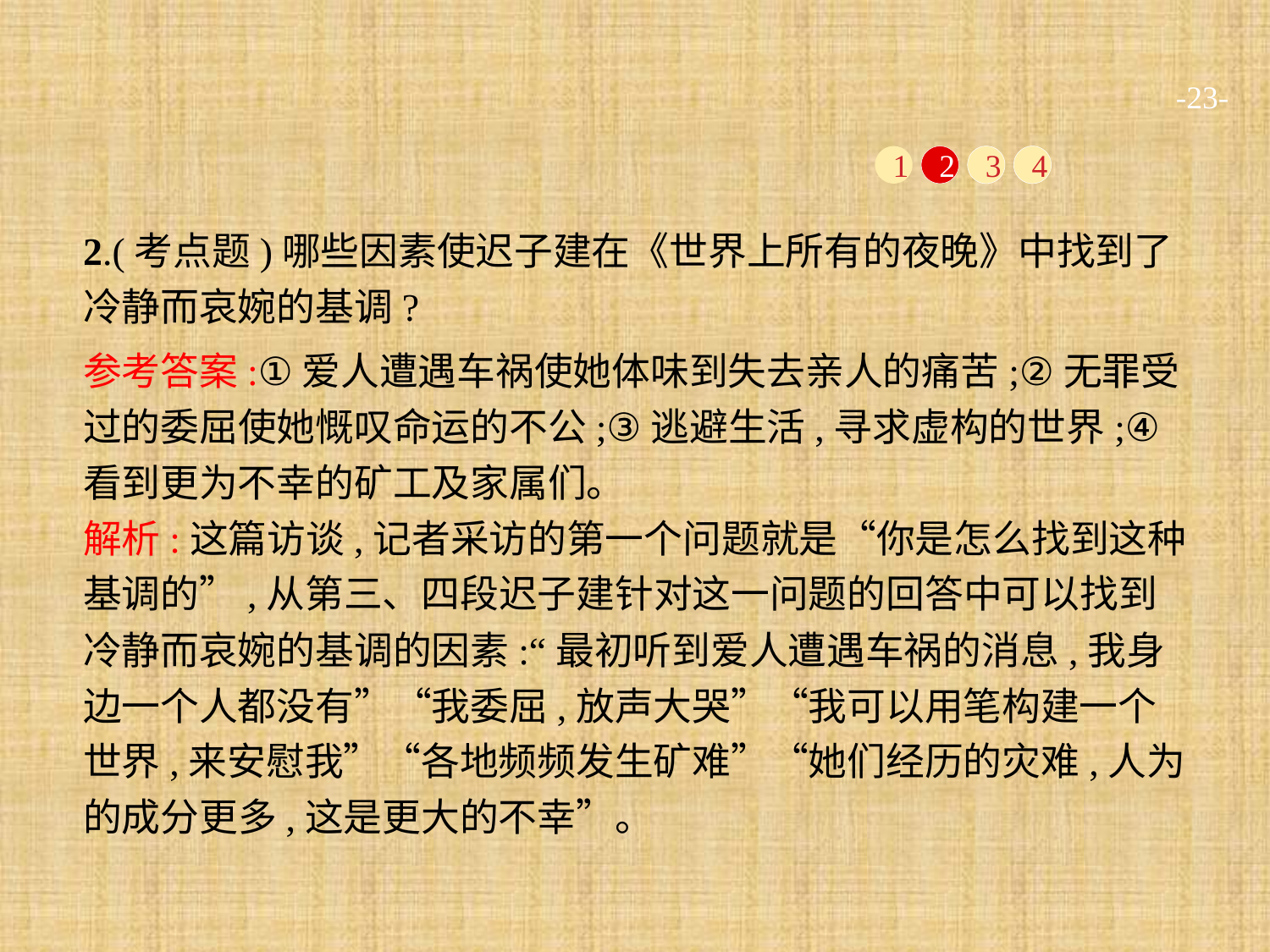

-23-
1
2
3
4
2.(考点题)哪些因素使迟子建在《世界上所有的夜晚》中找到了冷静而哀婉的基调?
参考答案:①爱人遭遇车祸使她体味到失去亲人的痛苦;②无罪受过的委屈使她慨叹命运的不公;③逃避生活,寻求虚构的世界;④看到更为不幸的矿工及家属们。
解析:这篇访谈,记者采访的第一个问题就是“你是怎么找到这种基调的”,从第三、四段迟子建针对这一问题的回答中可以找到冷静而哀婉的基调的因素:“最初听到爱人遭遇车祸的消息,我身边一个人都没有”“我委屈,放声大哭”“我可以用笔构建一个世界,来安慰我”“各地频频发生矿难”“她们经历的灾难,人为的成分更多,这是更大的不幸”。